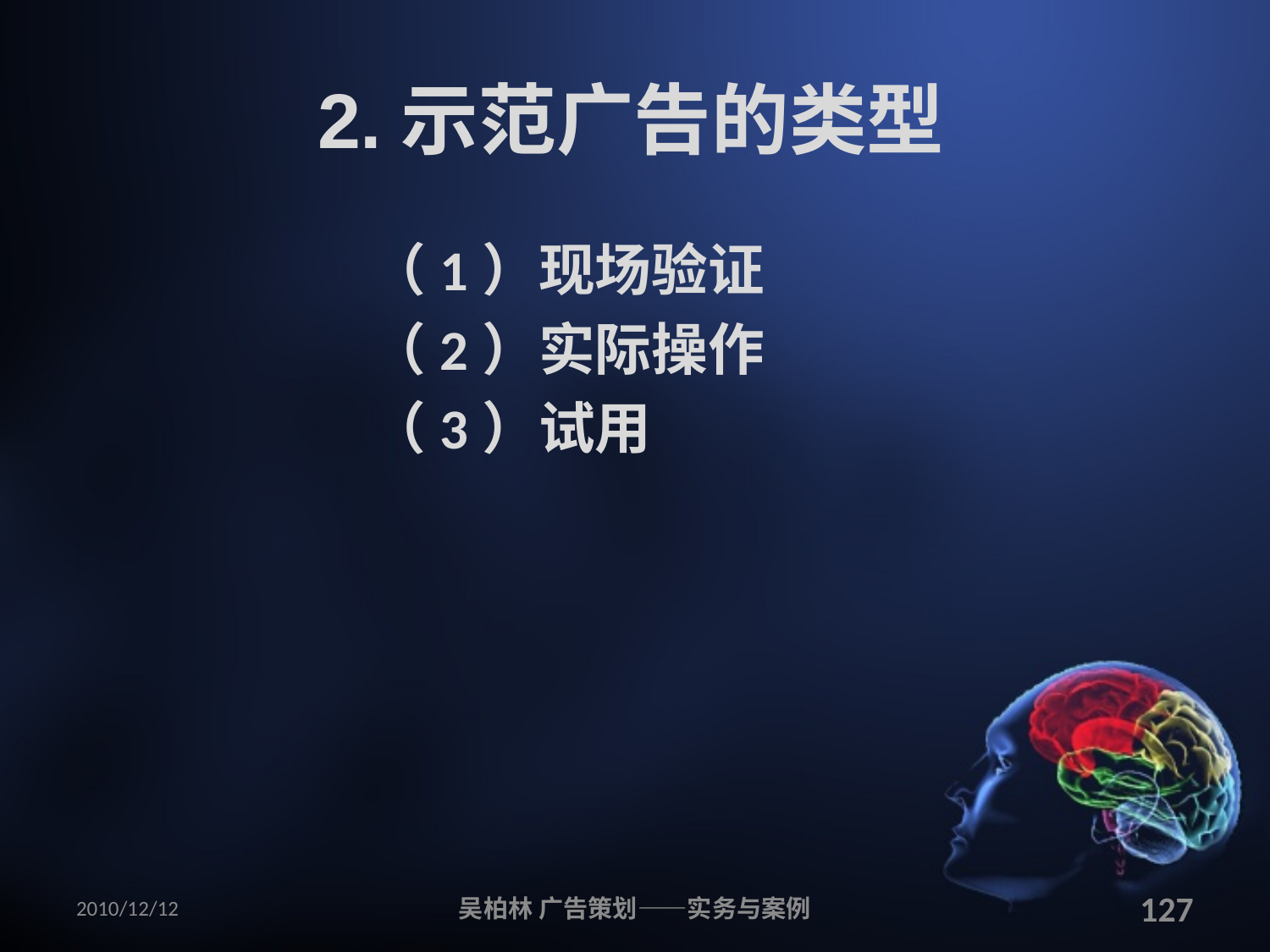

# 2.示范广告的类型
（1）现场验证
（2）实际操作
（3）试用
2010/12/12
吴柏林 广告策划——实务与案例
127